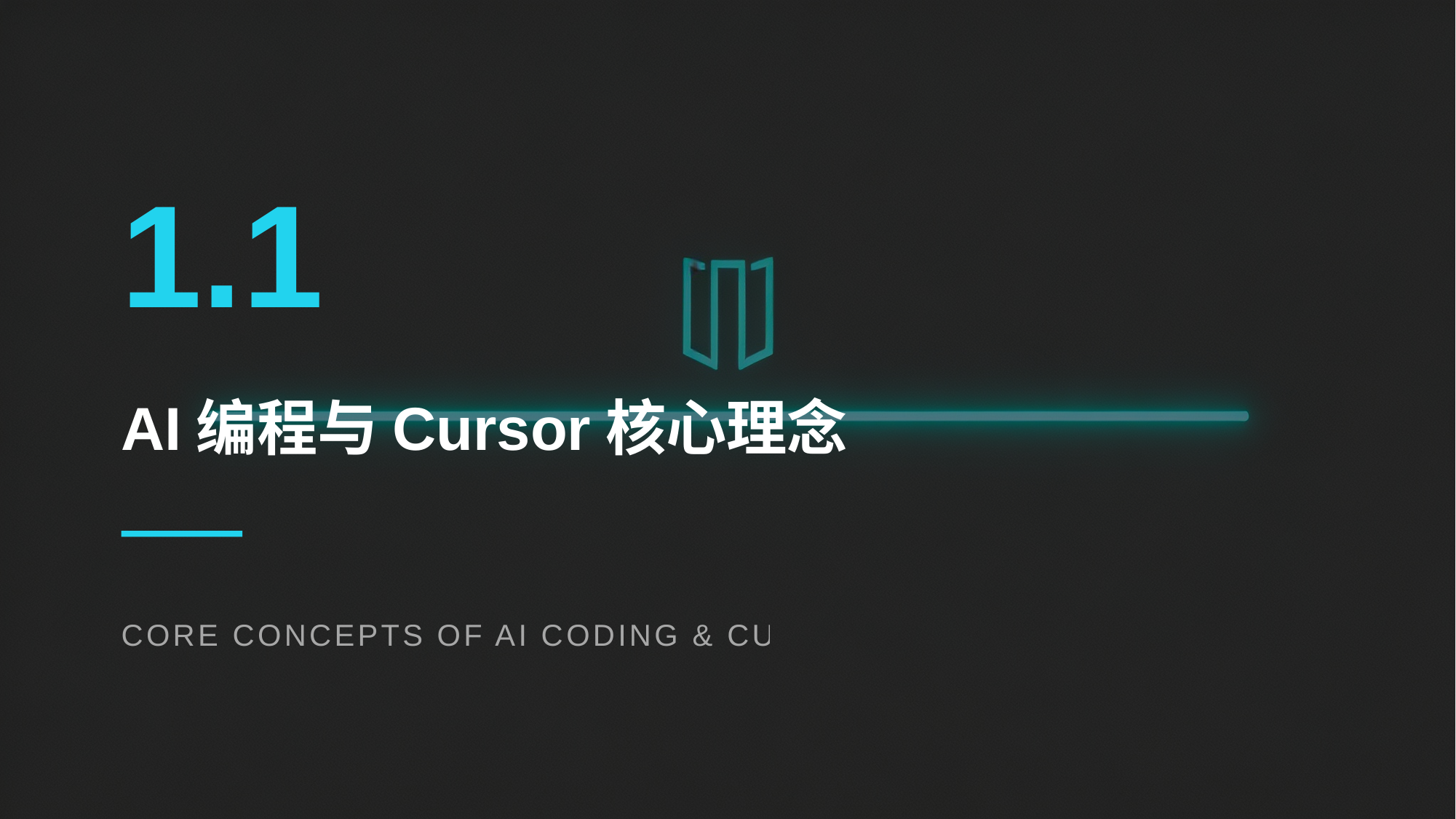

1.1
AI编程与Cursor核心理念

CORE CONCEPTS OF AI CODING & CURSOR